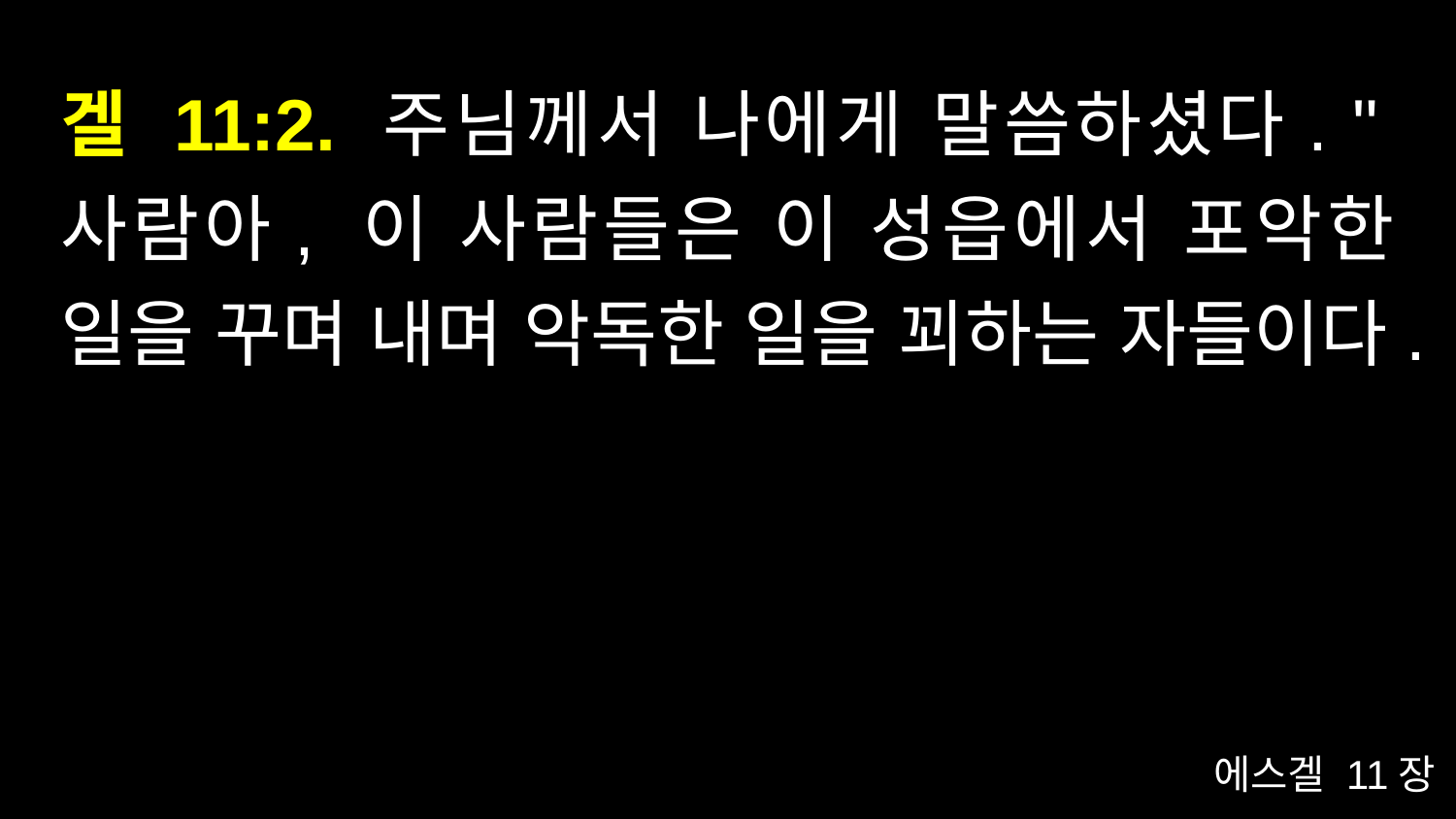

# 겔 11:2. 주님께서 나에게 말씀하셨다. "사람아, 이 사람들은 이 성읍에서 포악한 일을 꾸며 내며 악독한 일을 꾀하는 자들이다.
에스겔 11장